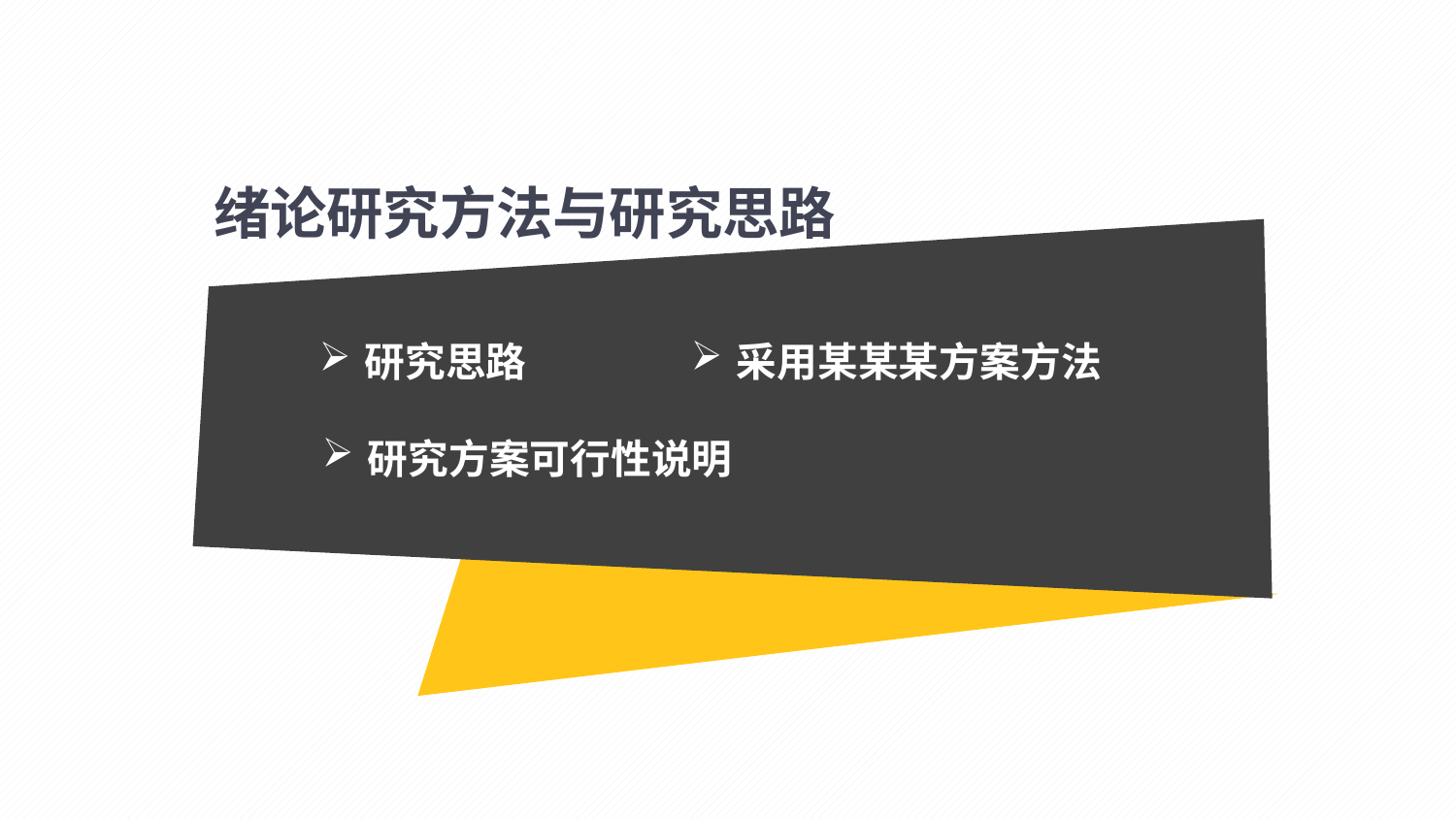

绪论研究方法与研究思路

采用某某某方案方法
研究思路
研究方案可行性说明